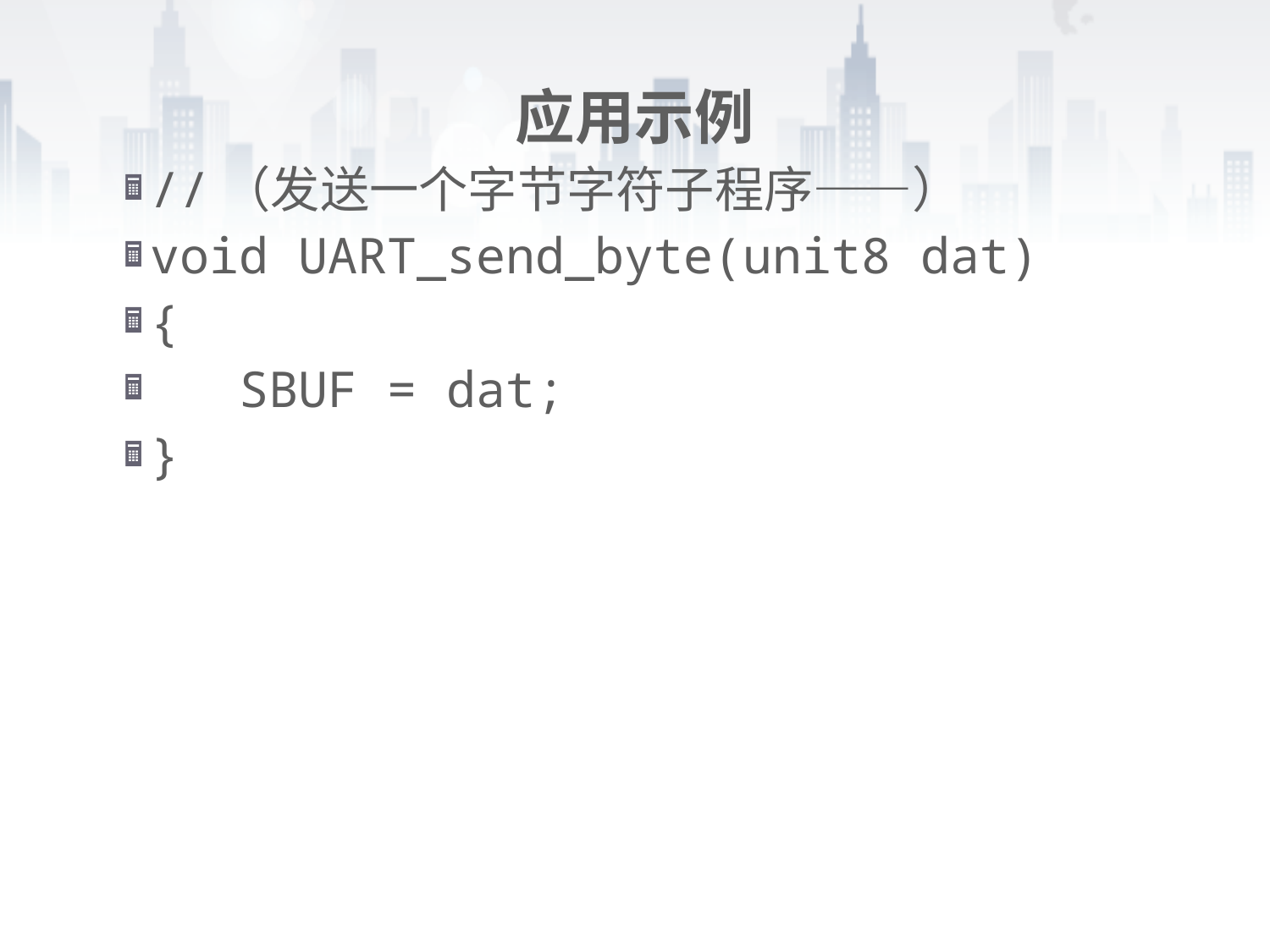

# 应用示例
//（发送一个字节字符子程序——）
void UART_send_byte(unit8 dat)
{
   SBUF = dat;
}